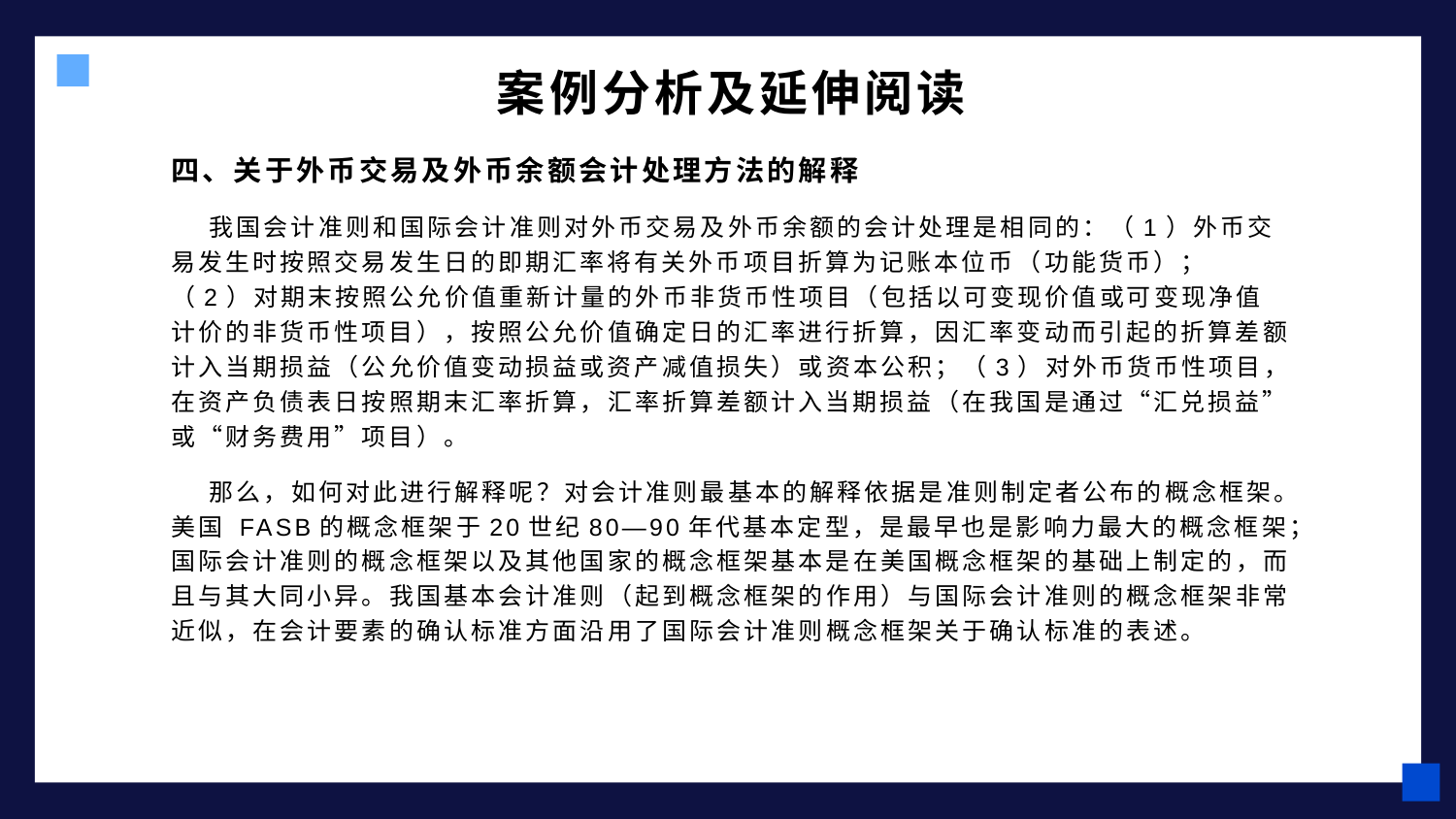

# 案例分析及延伸阅读
四、关于外币交易及外币余额会计处理方法的解释
我国会计准则和国际会计准则对外币交易及外币余额的会计处理是相同的：（1）外币交易发生时按照交易发生日的即期汇率将有关外币项目折算为记账本位币（功能货币）；（2）对期末按照公允价值重新计量的外币非货币性项目（包括以可变现价值或可变现净值计价的非货币性项目），按照公允价值确定日的汇率进行折算，因汇率变动而引起的折算差额计入当期损益（公允价值变动损益或资产减值损失）或资本公积；（3）对外币货币性项目，在资产负债表日按照期末汇率折算，汇率折算差额计入当期损益（在我国是通过“汇兑损益”或“财务费用”项目）。
那么，如何对此进行解释呢？对会计准则最基本的解释依据是准则制定者公布的概念框架。美国 FASB的概念框架于20世纪80—90年代基本定型，是最早也是影响力最大的概念框架；国际会计准则的概念框架以及其他国家的概念框架基本是在美国概念框架的基础上制定的，而且与其大同小异。我国基本会计准则（起到概念框架的作用）与国际会计准则的概念框架非常近似，在会计要素的确认标准方面沿用了国际会计准则概念框架关于确认标准的表述。